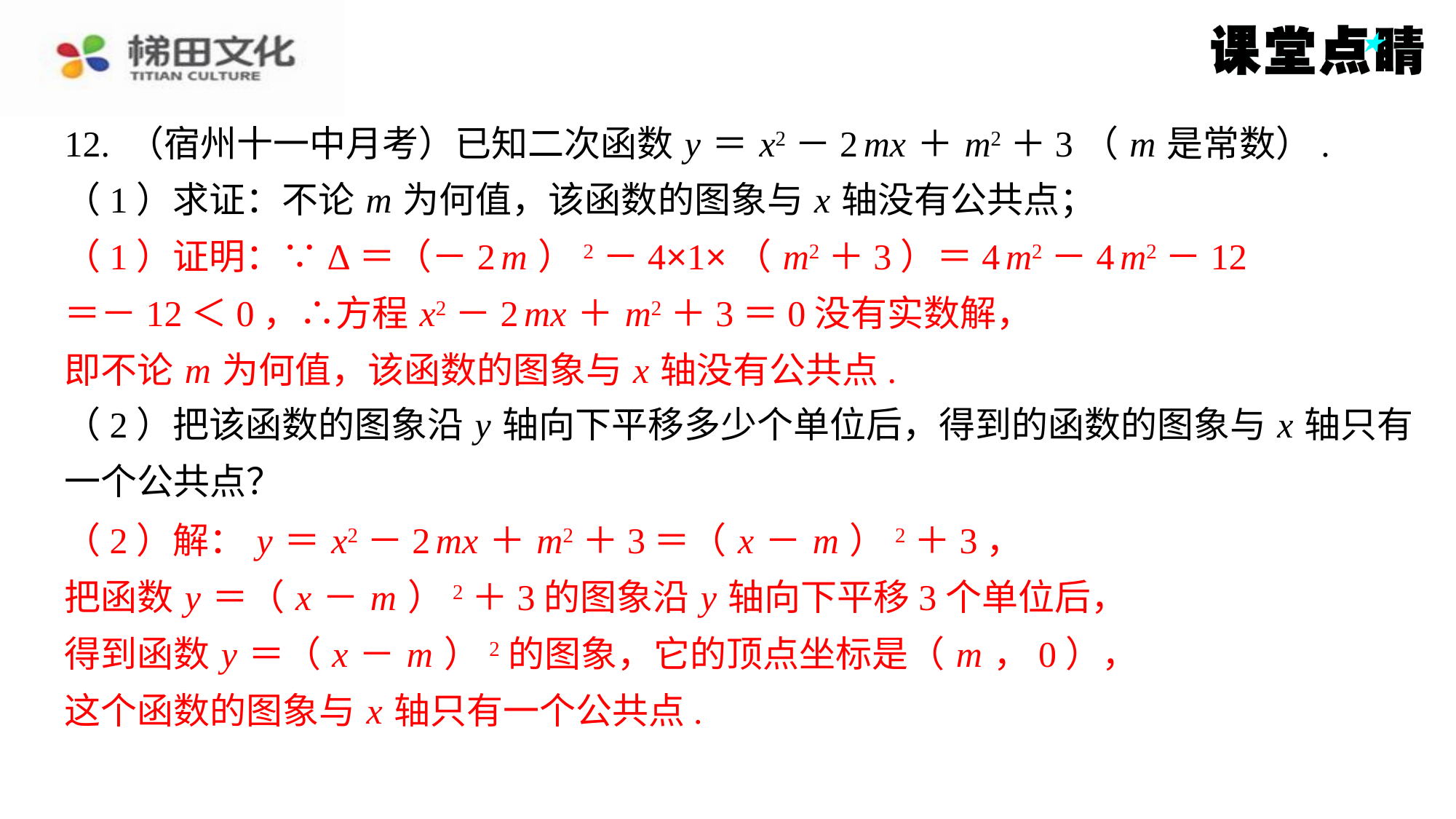

12. （宿州十一中月考）已知二次函数 y ＝ x2－2 mx ＋ m2＋3（ m 是常数）.
（1）求证：不论 m 为何值，该函数的图象与 x 轴没有公共点；
（1）证明：∵Δ＝（－2 m ）2－4×1×（ m2＋3）＝4 m2－4 m2－12
＝－12＜0，∴方程 x2－2 mx ＋ m2＋3＝0没有实数解，
即不论 m 为何值，该函数的图象与 x 轴没有公共点.
（2）把该函数的图象沿 y 轴向下平移多少个单位后，得到的函数的图象与 x 轴只有
一个公共点？
（2）解： y ＝ x2－2 mx ＋ m2＋3＝（ x － m ）2＋3，
把函数 y ＝（ x － m ）2＋3的图象沿 y 轴向下平移3个单位后，
得到函数 y ＝（ x － m ）2的图象，它的顶点坐标是（ m ，0），
这个函数的图象与 x 轴只有一个公共点.
（1）证明：∵Δ＝（－2 m ）2－4×1×（ m2＋3）＝4 m2－4 m2－12
＝－12＜0，∴方程 x2－2 mx ＋ m2＋3＝0没有实数解，
即不论 m 为何值，该函数的图象与 x 轴没有公共点.
（2）解： y ＝ x2－2 mx ＋ m2＋3＝（ x － m ）2＋3，
把函数 y ＝（ x － m ）2＋3的图象沿 y 轴向下平移3个单位后，
得到函数 y ＝（ x － m ）2的图象，它的顶点坐标是（ m ，0），
这个函数的图象与 x 轴只有一个公共点.